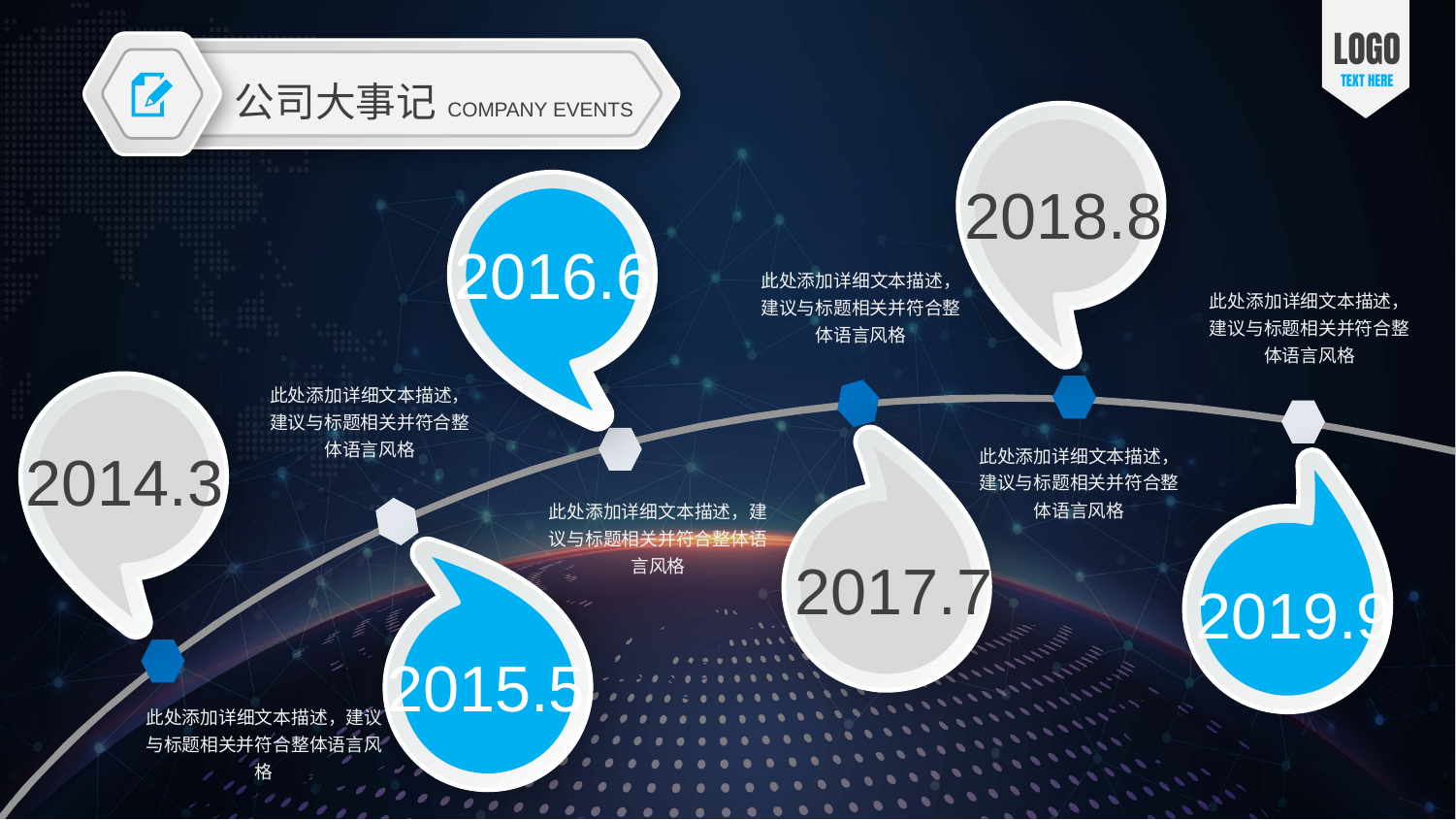

LOGO
TEXT HERE

公司大事记

COMPANY EVENTS

2018.8
2016.6
此处添加详细文本描述，建议与标题相关并符合整体语言风格
此处添加详细文本描述，建议与标题相关并符合整体语言风格

此处添加详细文本描述，建议与标题相关并符合整体语言风格

2014.3
此处添加详细文本描述，建议与标题相关并符合整体语言风格

此处添加详细文本描述，建议与标题相关并符合整体语言风格

2017.7
2019.9

2015.5
此处添加详细文本描述，建议与标题相关并符合整体语言风格